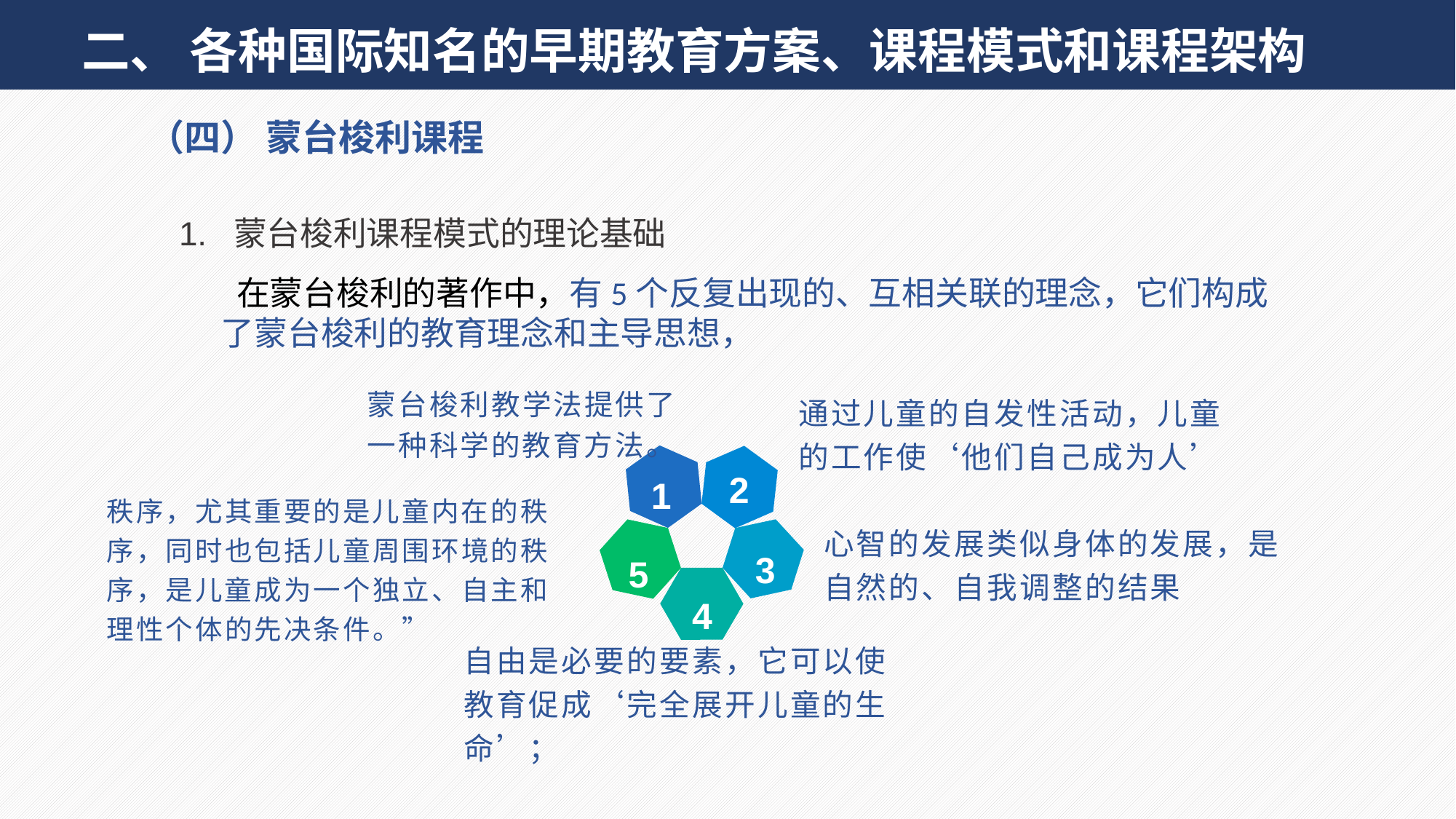

二、 各种国际知名的早期教育方案、课程模式和课程架构
（四） 蒙台梭利课程
蒙台梭利课程模式的理论基础
 在蒙台梭利的著作中，有5个反复出现的、互相关联的理念，它们构成了蒙台梭利的教育理念和主导思想，
蒙台梭利教学法提供了一种科学的教育方法。
通过儿童的自发性活动，儿童的工作使‘他们自己成为人’

2
1
秩序，尤其重要的是儿童内在的秩序，同时也包括儿童周围环境的秩序，是儿童成为一个独立、自主和理性个体的先决条件。”

心智的发展类似身体的发展，是自然的、自我调整的结果
3
5

4
自由是必要的要素，它可以使教育促成‘完全展开儿童的生命’；